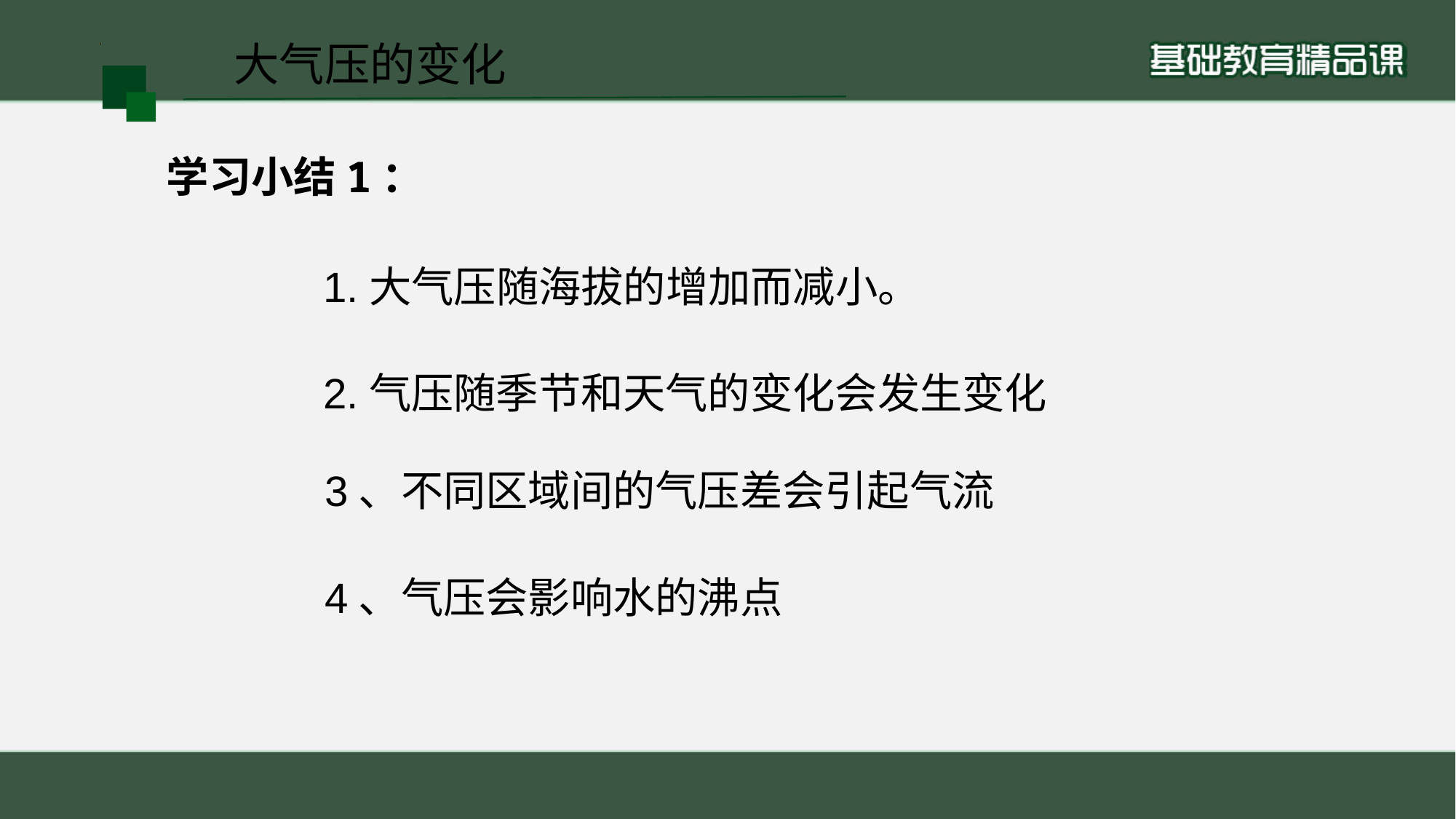

大气压的变化

学习小结1：
1.大气压随海拔的增加而减小。
2.气压随季节和天气的变化会发生变化
3、不同区域间的气压差会引起气流

4、气压会影响水的沸点